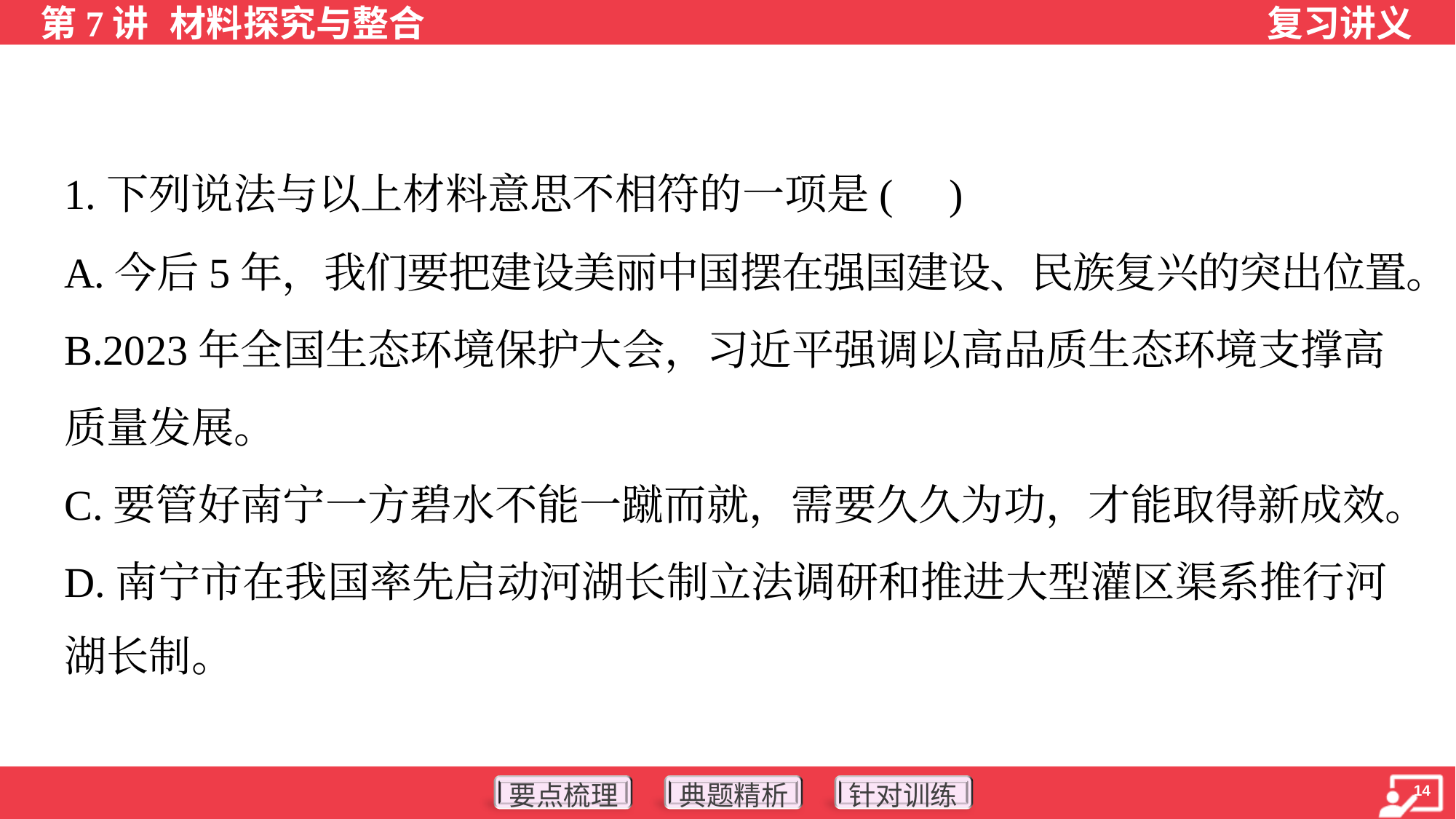

1.下列说法与以上材料意思不相符的一项是(     )
A.今后5年，我们要把建设美丽中国摆在强国建设、民族复兴的突出位置。
B.2023年全国生态环境保护大会，习近平强调以高品质生态环境支撑高
质量发展。
C.要管好南宁一方碧水不能一蹴而就，需要久久为功，才能取得新成效。
D.南宁市在我国率先启动河湖长制立法调研和推进大型灌区渠系推行河
湖长制。